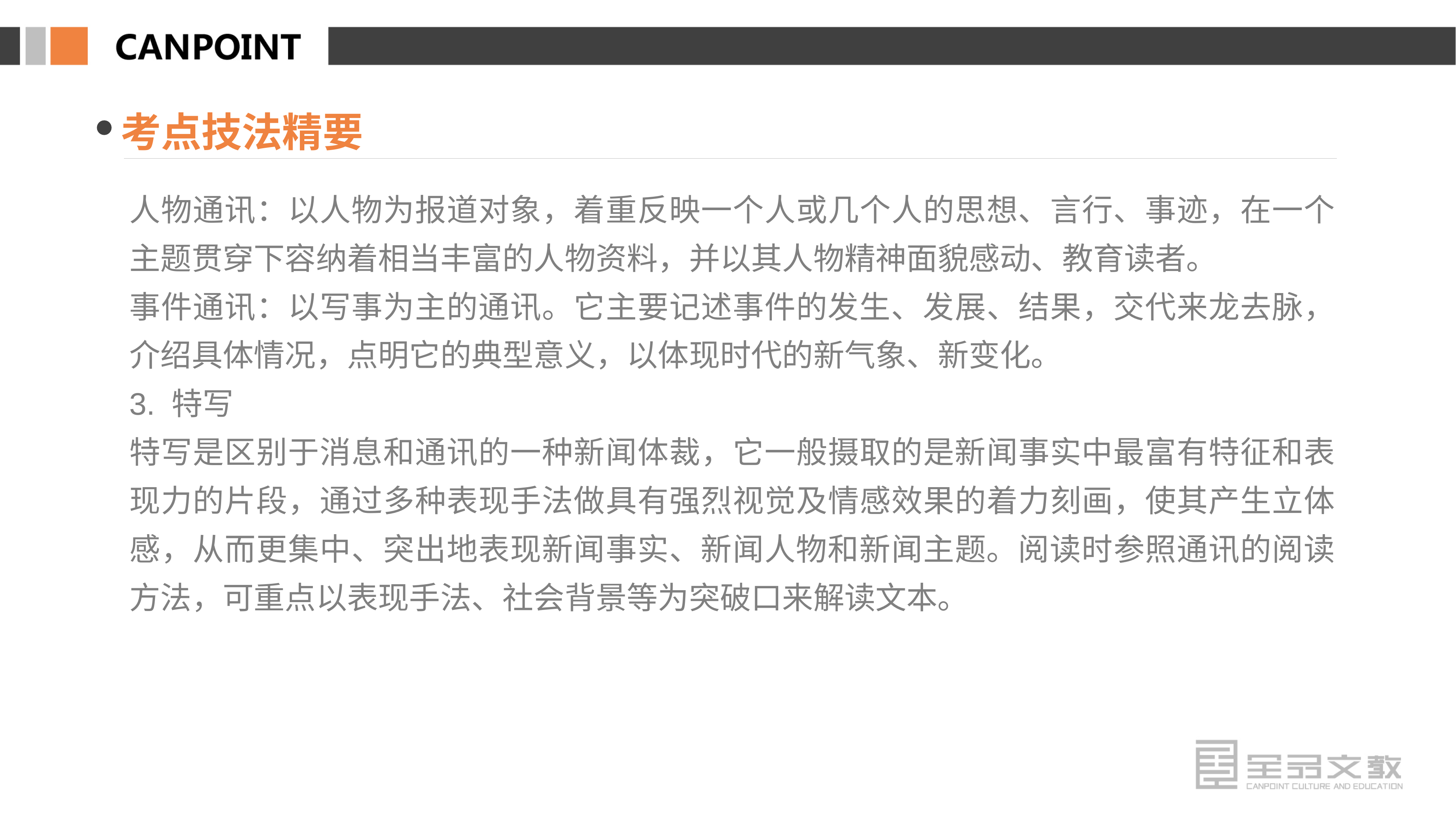

考点技法精要

人物通讯：以人物为报道对象，着重反映一个人或几个人的思想、言行、事迹，在一个主题贯穿下容纳着相当丰富的人物资料，并以其人物精神面貌感动、教育读者。
事件通讯：以写事为主的通讯。它主要记述事件的发生、发展、结果，交代来龙去脉，介绍具体情况，点明它的典型意义，以体现时代的新气象、新变化。
3. 特写
特写是区别于消息和通讯的一种新闻体裁，它一般摄取的是新闻事实中最富有特征和表现力的片段，通过多种表现手法做具有强烈视觉及情感效果的着力刻画，使其产生立体感，从而更集中、突出地表现新闻事实、新闻人物和新闻主题。阅读时参照通讯的阅读方法，可重点以表现手法、社会背景等为突破口来解读文本。